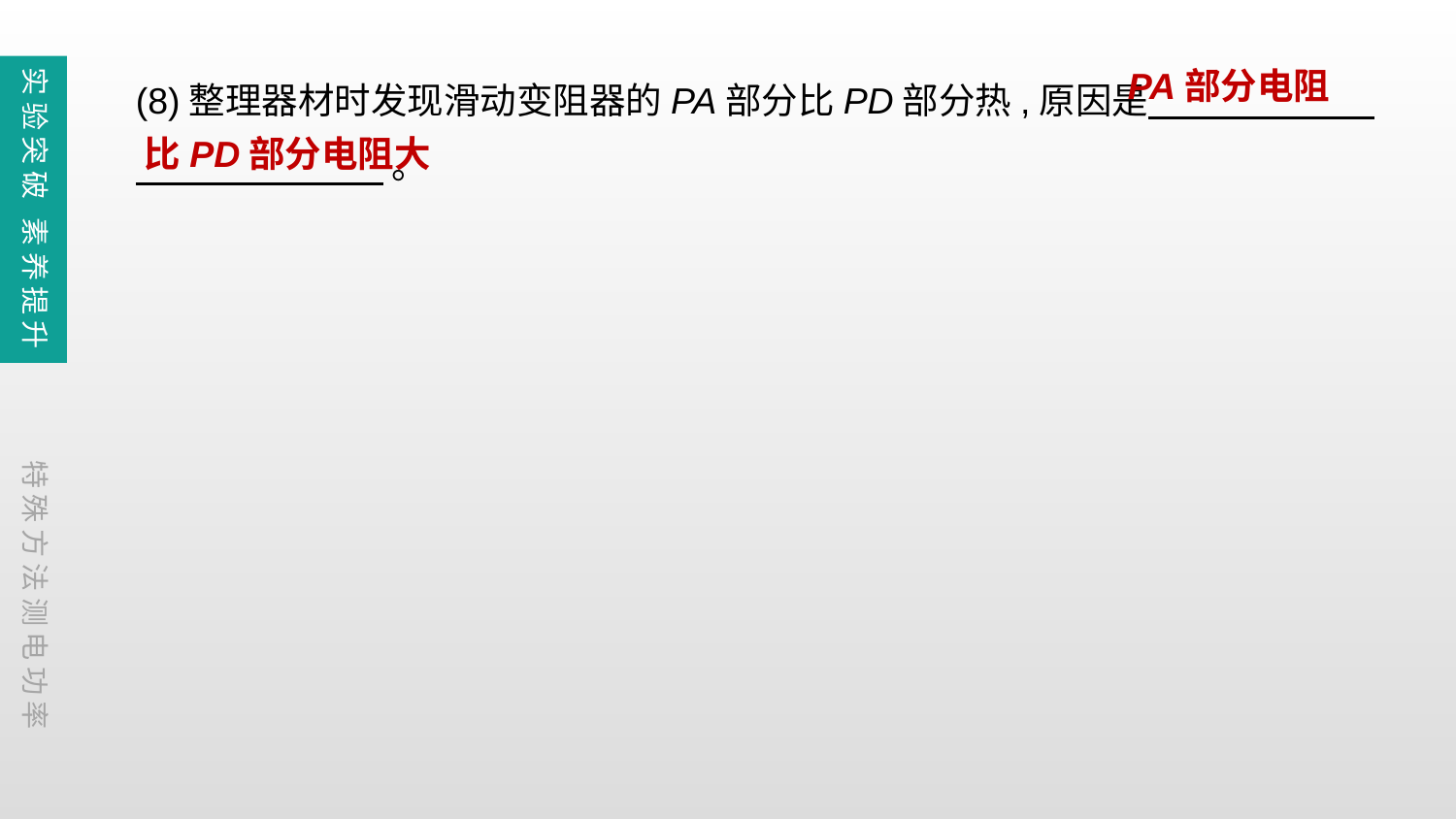

(8)整理器材时发现滑动变阻器的PA部分比PD部分热,原因是
                              。

实验突破 素养提升
PA部分电阻
比PD部分电阻大
特殊方法测电功率